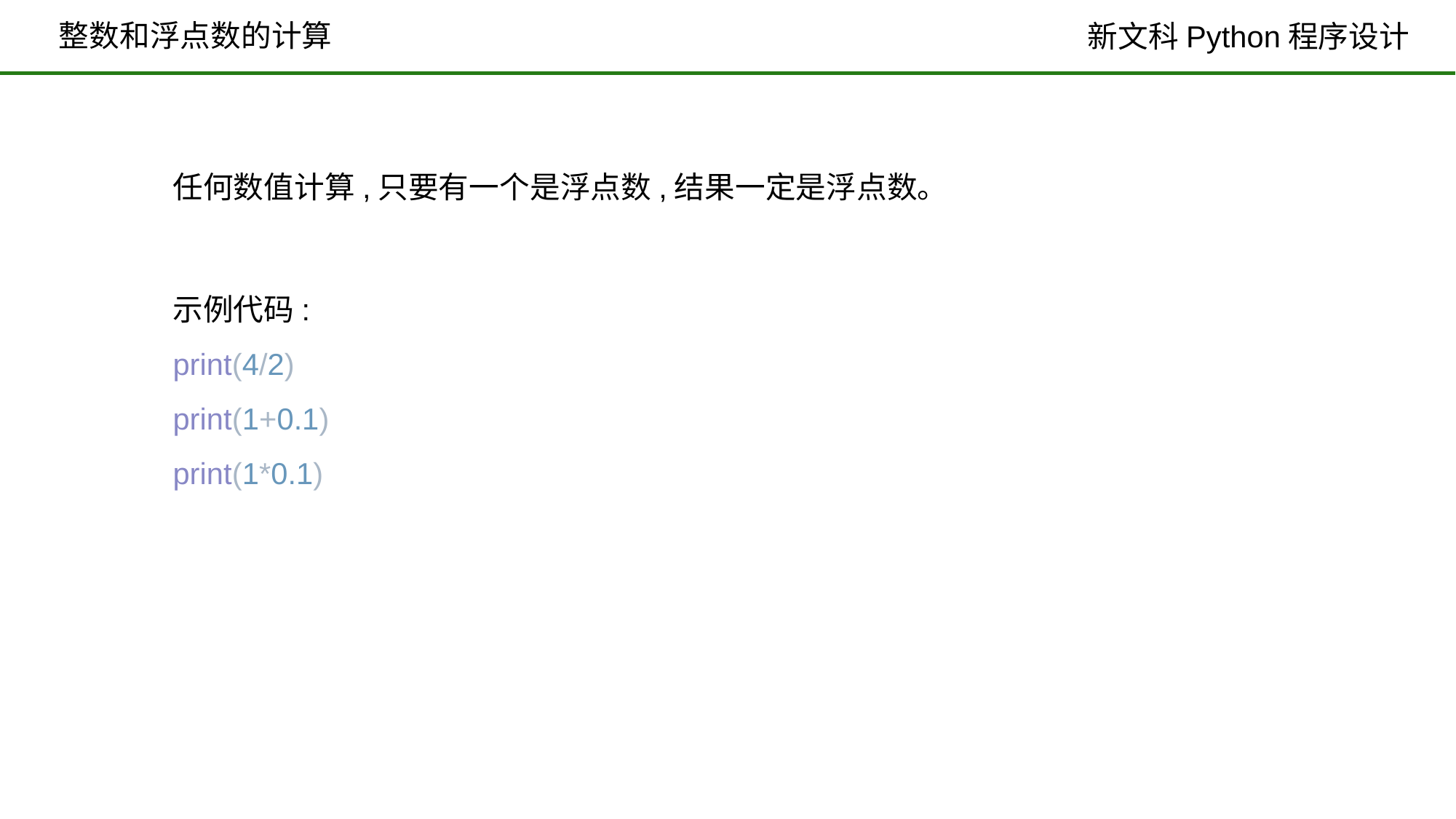

# 整数和浮点数的计算
任何数值计算,只要有一个是浮点数,结果一定是浮点数。
示例代码:
print(4/2)
print(1+0.1)
print(1*0.1)